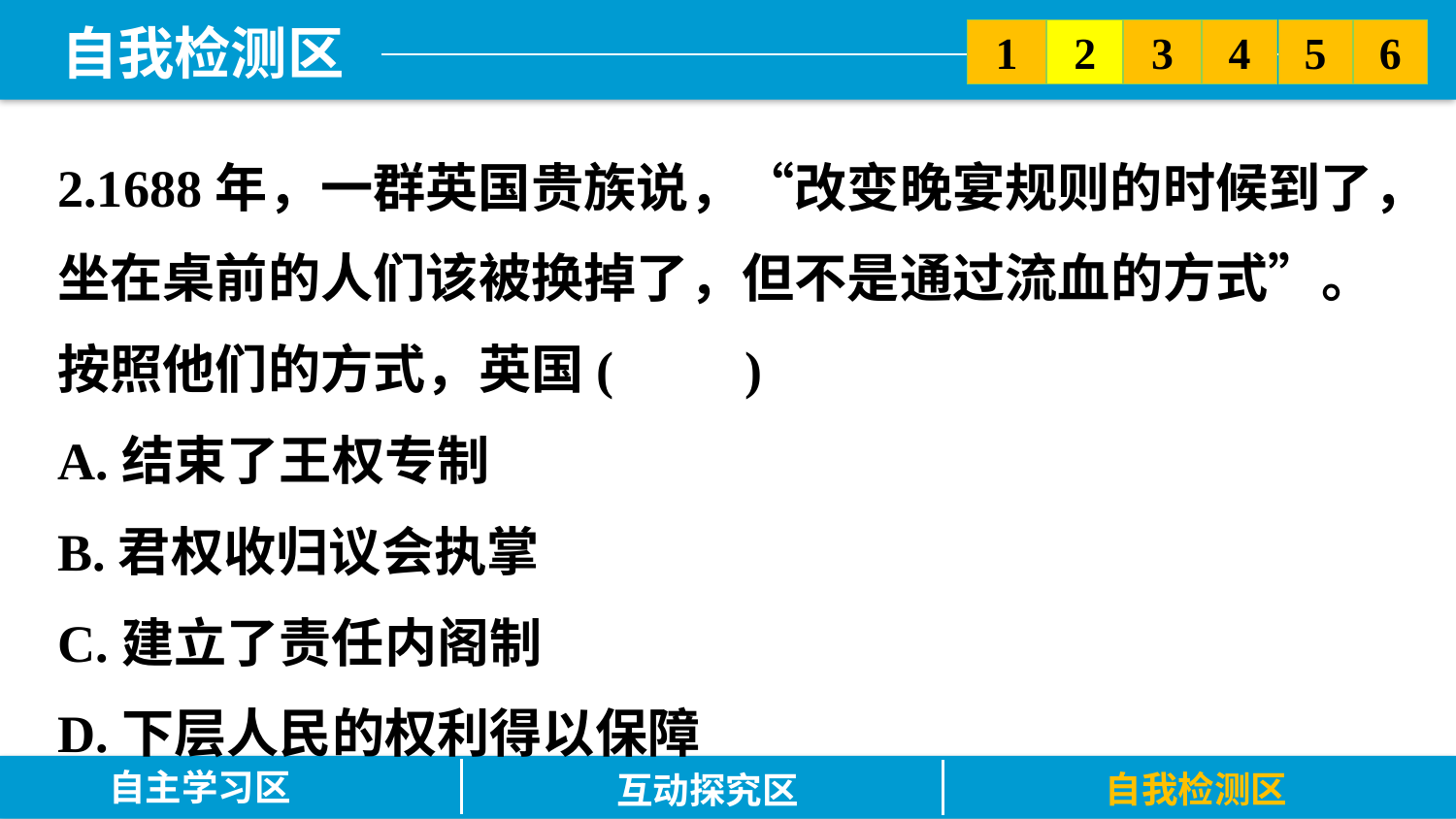

5
6
2
3
1
4
2.1688年，一群英国贵族说，“改变晚宴规则的时候到了，坐在桌前的人们该被换掉了，但不是通过流血的方式”。按照他们的方式，英国(　　)
A.结束了王权专制
B.君权收归议会执掌
C.建立了责任内阁制
D.下层人民的权利得以保障
自主学习区
自我检测区
互动探究区